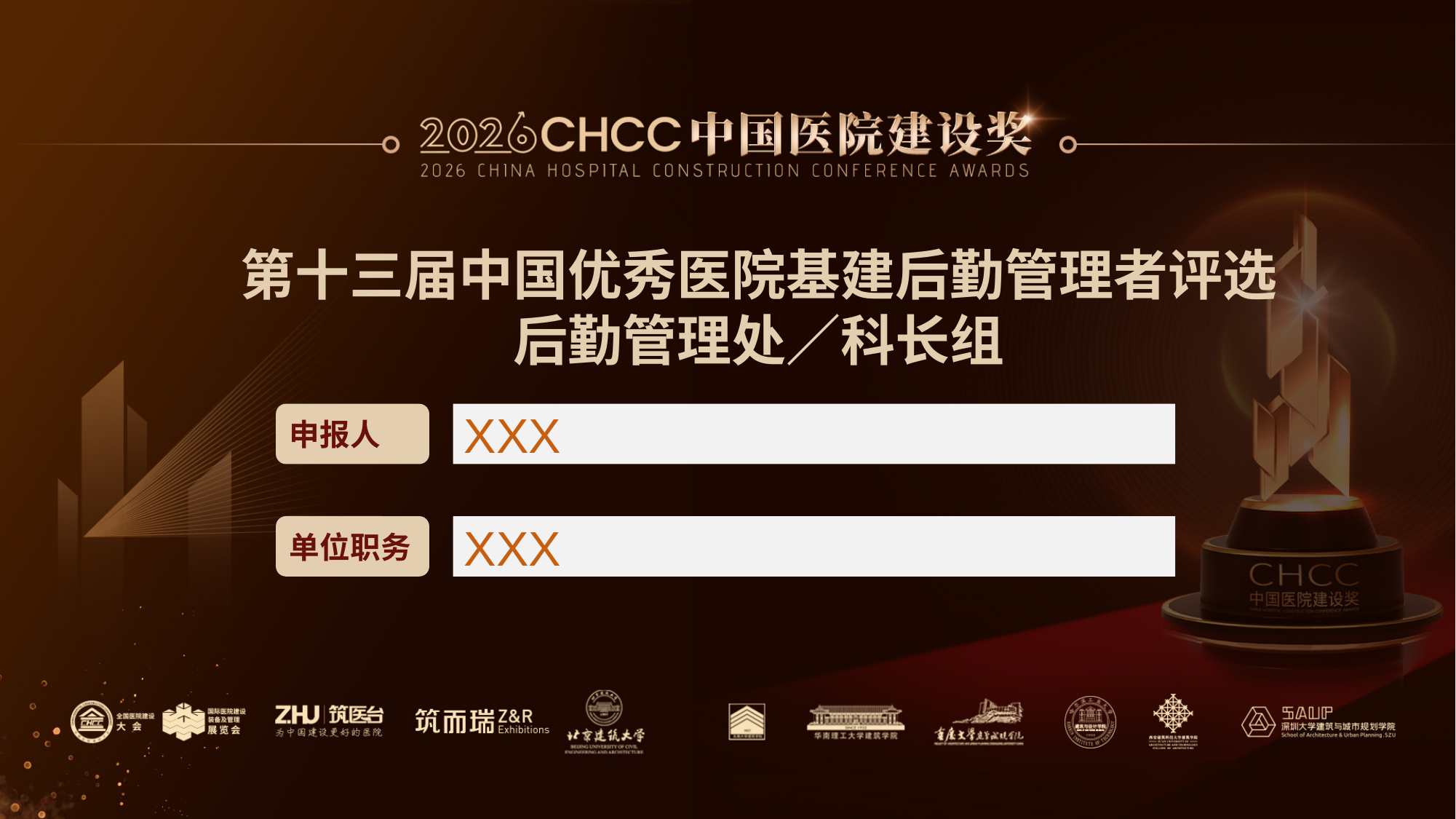

第十三届中国优秀医院基建后勤管理者评选
后勤管理处／科长组

申报人

XXX
单位职务

XXX